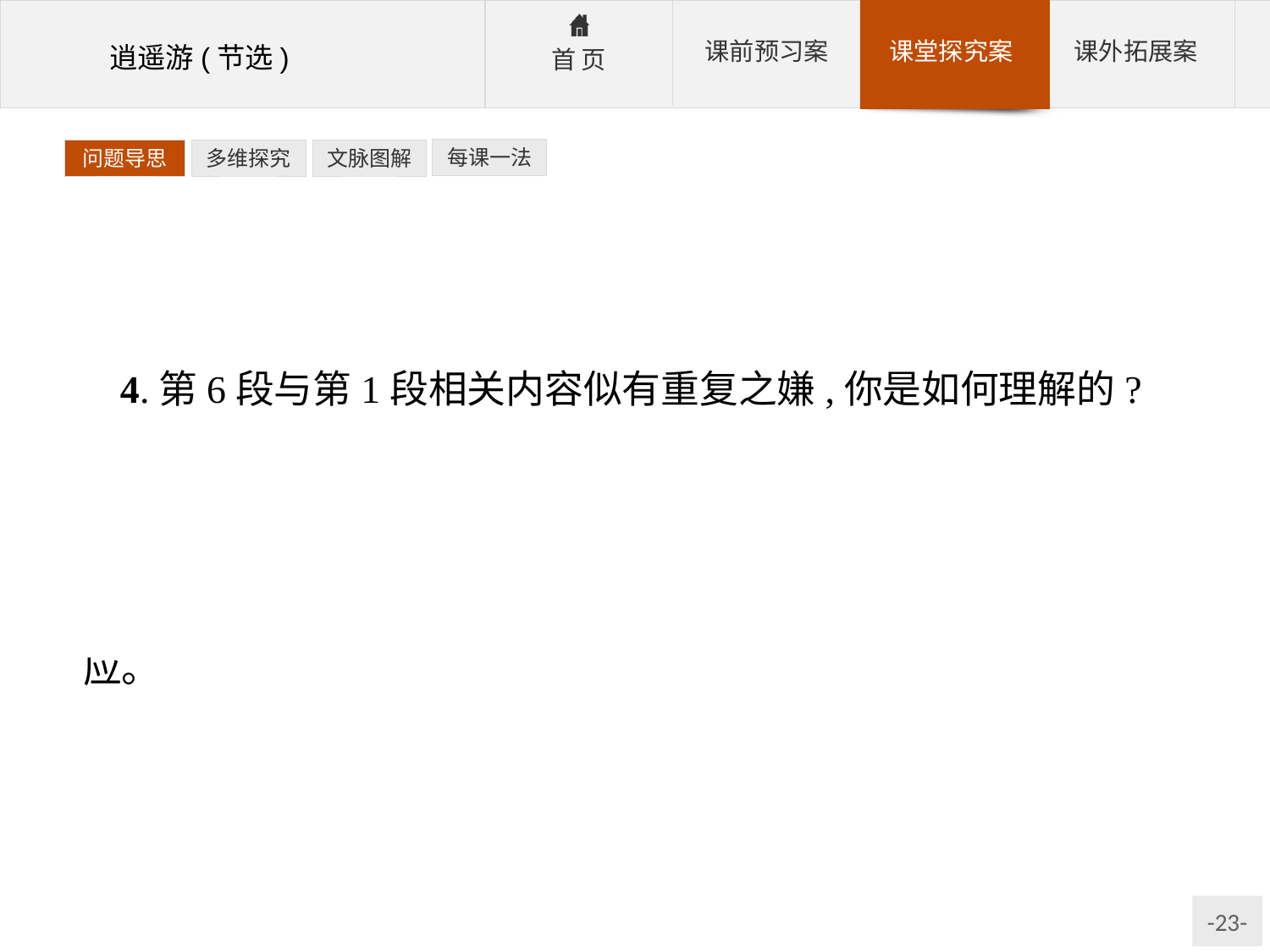

每课一法
问题导思
多维探究
文脉图解
4.第6段与第1段相关内容似有重复之嫌,你是如何理解的?
参考答案:第1段描述大鹏出自《齐谐》,这是怪异之书,会遭怀疑,故而再引“汤之问棘”加以证实;再者,两处描写详略不同,前者未描述其具体的大小形状,后者较详细。作者通过“重言”加重论说的分量,加深读者对“小大之辩”的理解,与开头部分呼应。